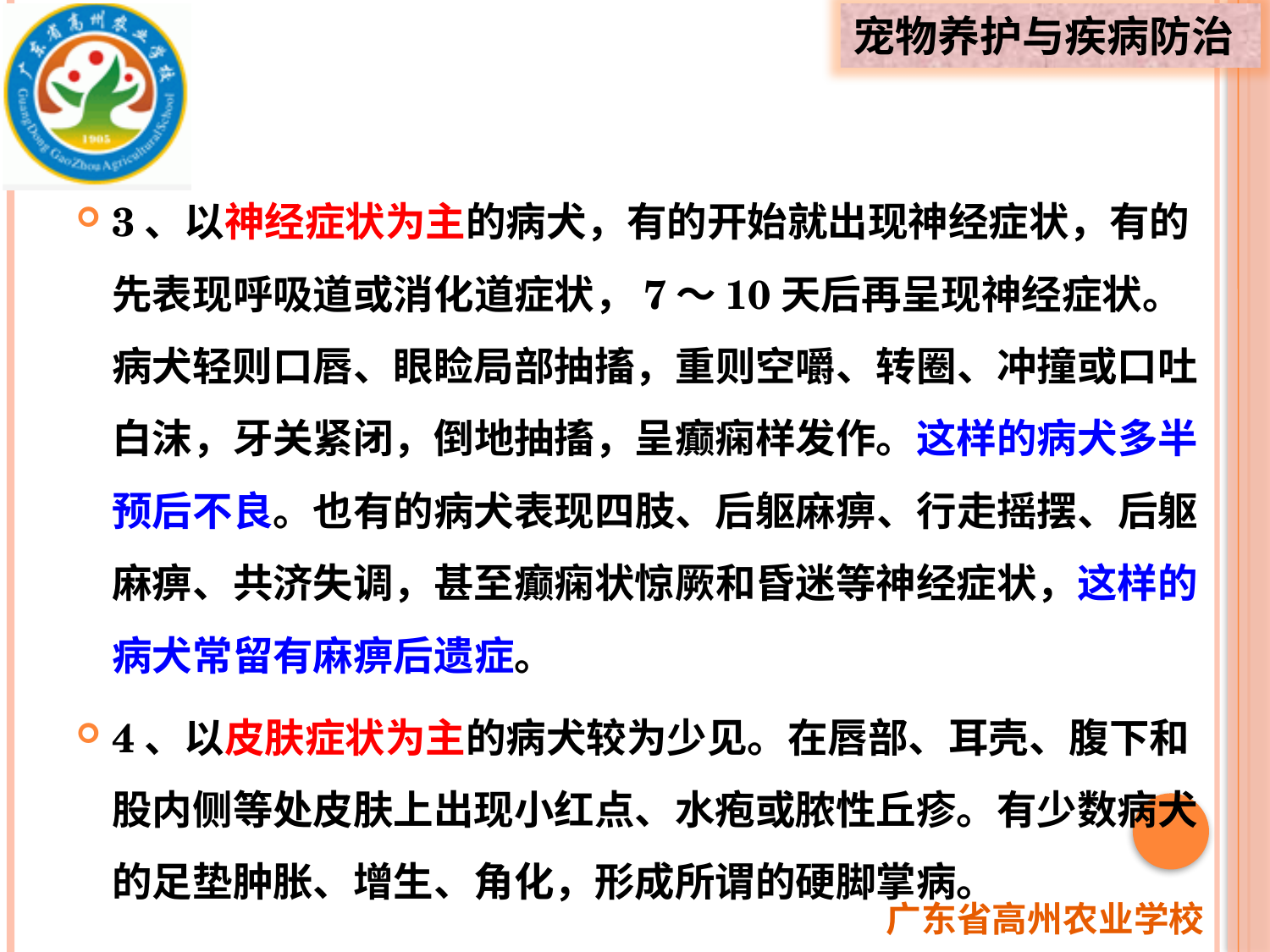

3、以神经症状为主的病犬，有的开始就出现神经症状，有的先表现呼吸道或消化道症状，7～10天后再呈现神经症状。病犬轻则口唇、眼睑局部抽搐，重则空嚼、转圈、冲撞或口吐白沫，牙关紧闭，倒地抽搐，呈癫痫样发作。这样的病犬多半预后不良。也有的病犬表现四肢、后躯麻痹、行走摇摆、后躯麻痹、共济失调，甚至癫痫状惊厥和昏迷等神经症状，这样的病犬常留有麻痹后遗症。
4、以皮肤症状为主的病犬较为少见。在唇部、耳壳、腹下和股内侧等处皮肤上出现小红点、水疱或脓性丘疹。有少数病犬的足垫肿胀、增生、角化，形成所谓的硬脚掌病。